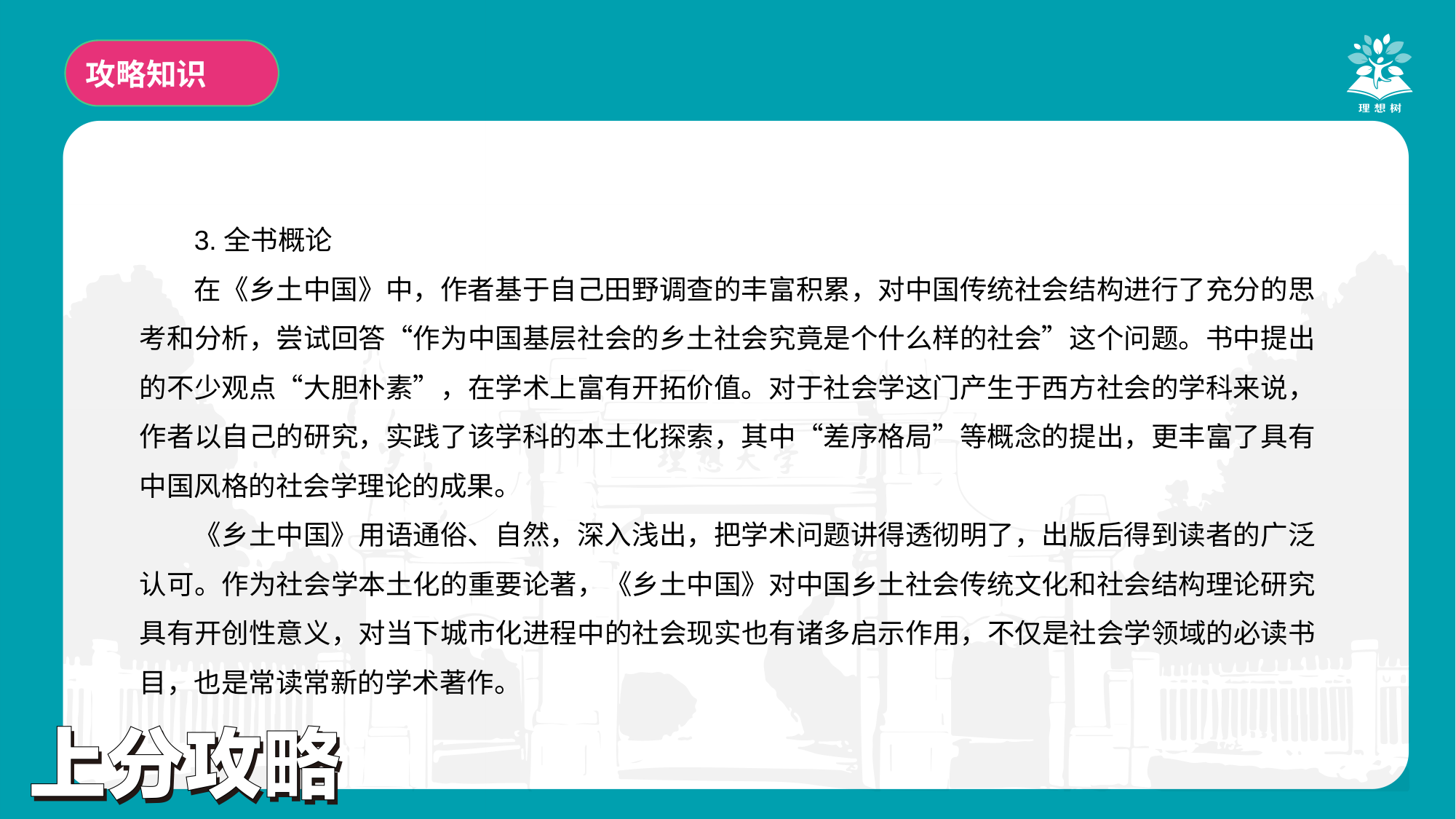

攻略知识
3.全书概论
在《乡土中国》中，作者基于自己田野调查的丰富积累，对中国传统社会结构进行了充分的思考和分析，尝试回答“作为中国基层社会的乡土社会究竟是个什么样的社会”这个问题。书中提出的不少观点“大胆朴素”，在学术上富有开拓价值。对于社会学这门产生于西方社会的学科来说，作者以自己的研究，实践了该学科的本土化探索，其中“差序格局”等概念的提出，更丰富了具有中国风格的社会学理论的成果。
《乡土中国》用语通俗、自然，深入浅出，把学术问题讲得透彻明了，出版后得到读者的广泛认可。作为社会学本土化的重要论著，《乡土中国》对中国乡土社会传统文化和社会结构理论研究具有开创性意义，对当下城市化进程中的社会现实也有诸多启示作用，不仅是社会学领域的必读书目，也是常读常新的学术著作。